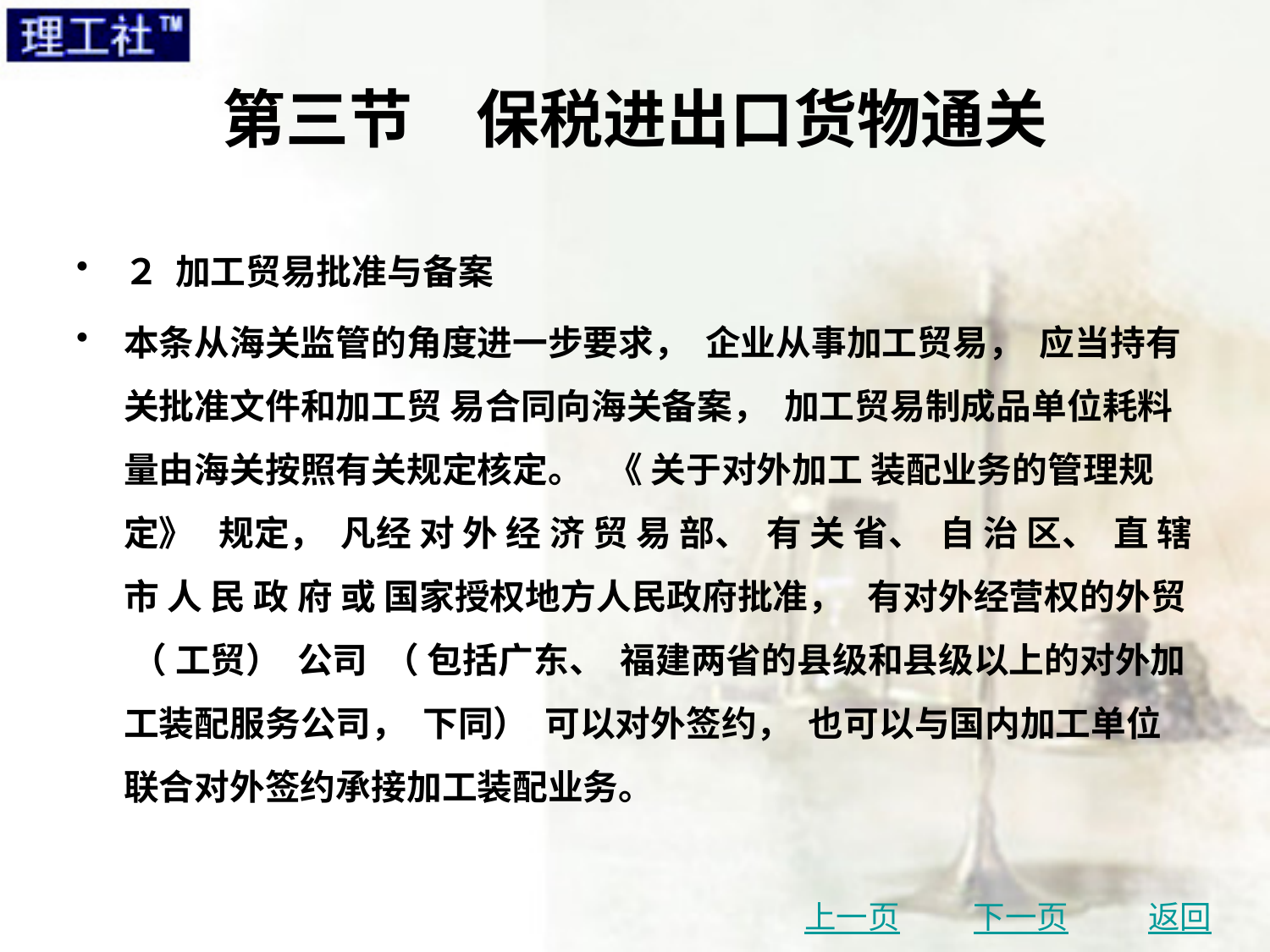

# 第三节　保税进出口货物通关
２  加工贸易批准与备案
本条从海关监管的角度进一步要求，  企业从事加工贸易，  应当持有关批准文件和加工贸 易合同向海关备案，  加工贸易制成品单位耗料量由海关按照有关规定核定。   《 关于对外加工 装配业务的管理规定》   规定，  凡经 对 外 经 济 贸 易 部、  有 关 省、  自 治 区、  直 辖 市 人 民 政 府 或 国家授权地方人民政府批准，   有对外经营权的外贸  （ 工贸）  公司  （ 包括广东、  福建两省的县级和县级以上的对外加工装配服务公司，  下同）  可以对外签约，  也可以与国内加工单位联合对外签约承接加工装配业务。
上一页
下一页
返回